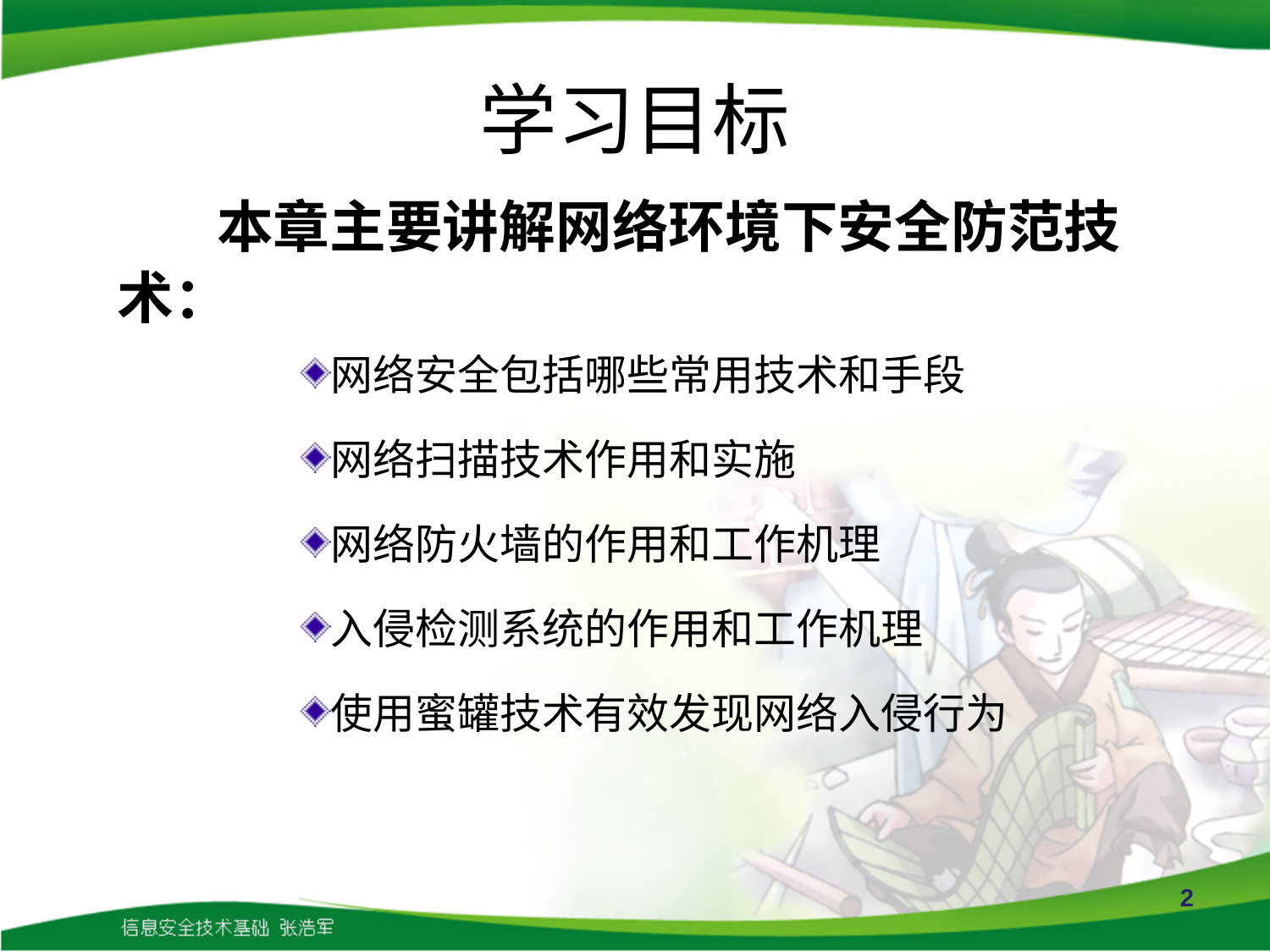

# 学习目标
本章主要讲解网络环境下安全防范技术：
网络安全包括哪些常用技术和手段
网络扫描技术作用和实施
网络防火墙的作用和工作机理
入侵检测系统的作用和工作机理
使用蜜罐技术有效发现网络入侵行为
2